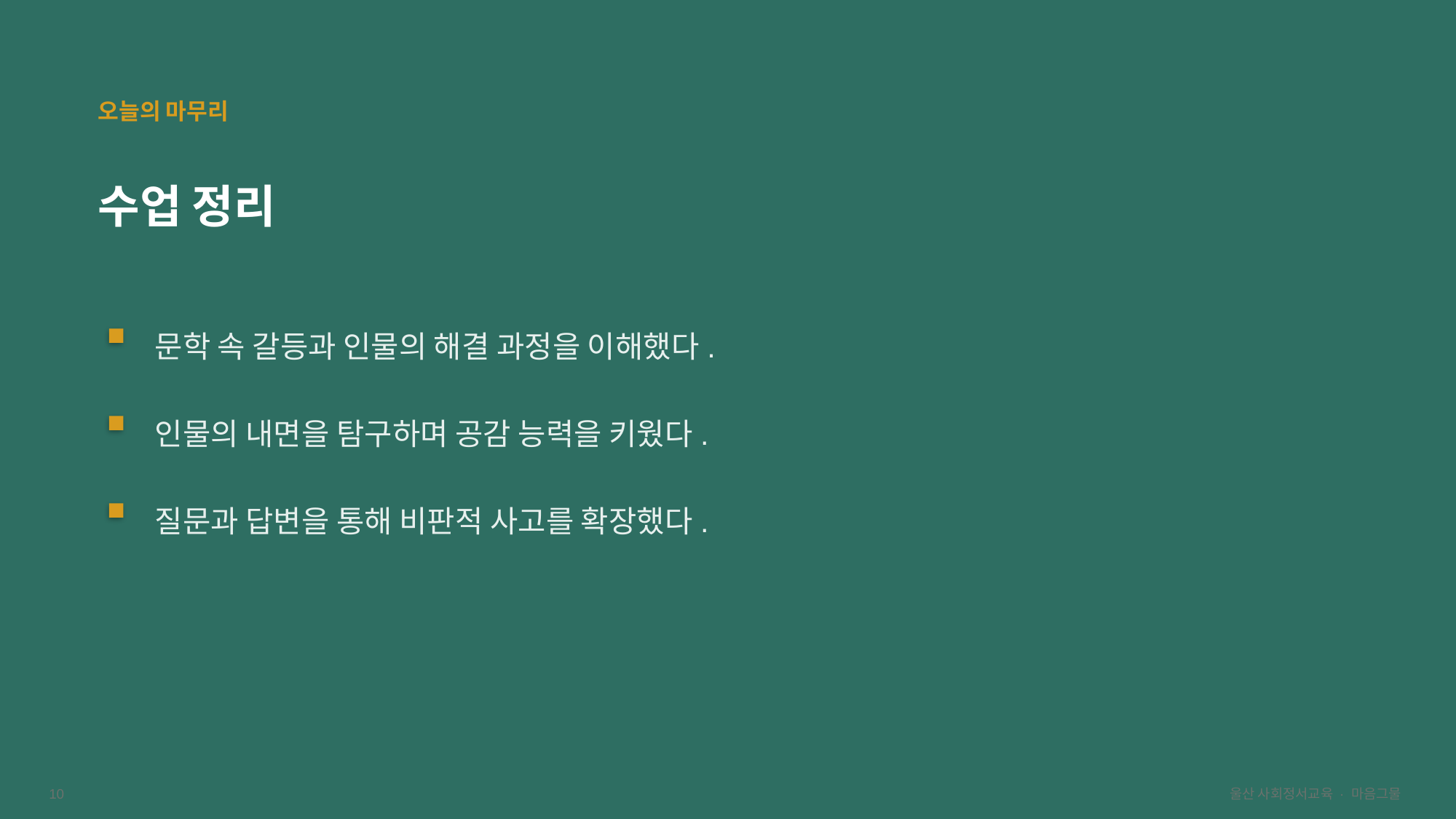

오늘의 마무리
수업 정리
문학 속 갈등과 인물의 해결 과정을 이해했다.

인물의 내면을 탐구하며 공감 능력을 키웠다.

질문과 답변을 통해 비판적 사고를 확장했다.

10
울산 사회정서교육 · 마음그물